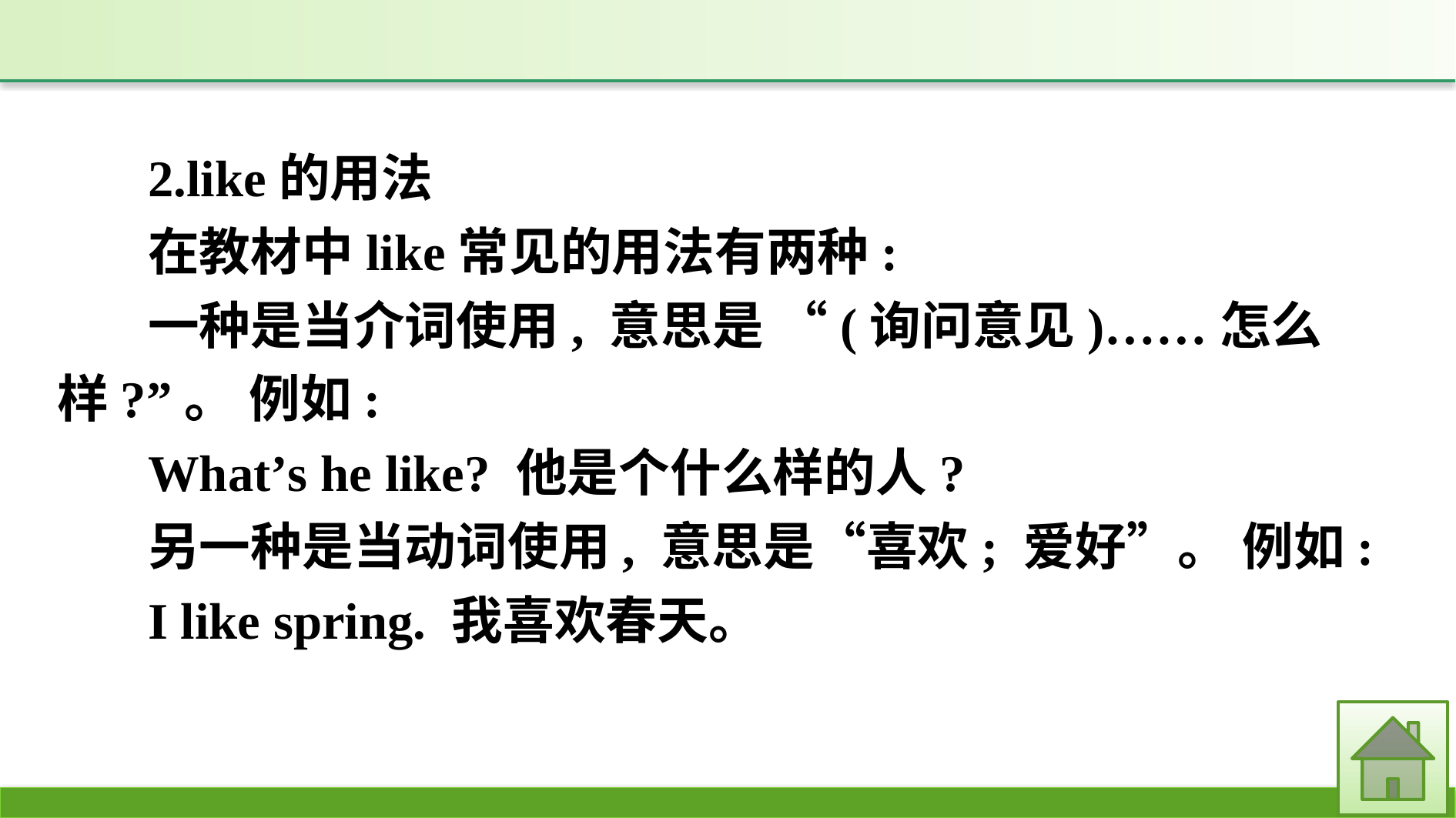

2.like的用法
在教材中like常见的用法有两种:
一种是当介词使用, 意思是 “(询问意见)……怎么样?”。 例如:
What’s he like? 他是个什么样的人?
另一种是当动词使用, 意思是“喜欢; 爱好”。 例如:
I like spring. 我喜欢春天。